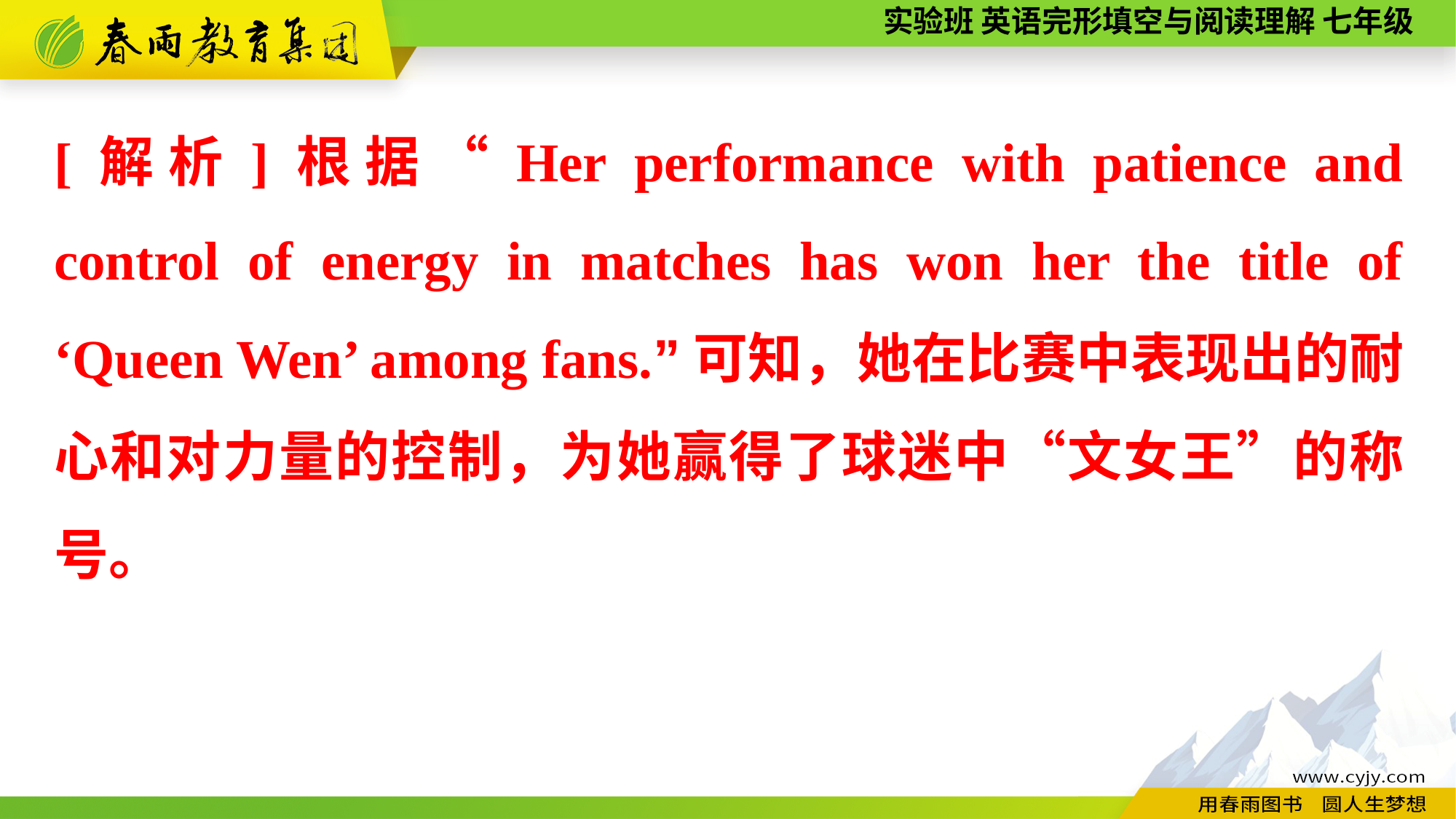

[解析]根据“Her performance with patience and control of energy in matches has won her the title of ‘Queen Wen’ among fans.”可知，她在比赛中表现出的耐心和对力量的控制，为她赢得了球迷中“文女王”的称号。